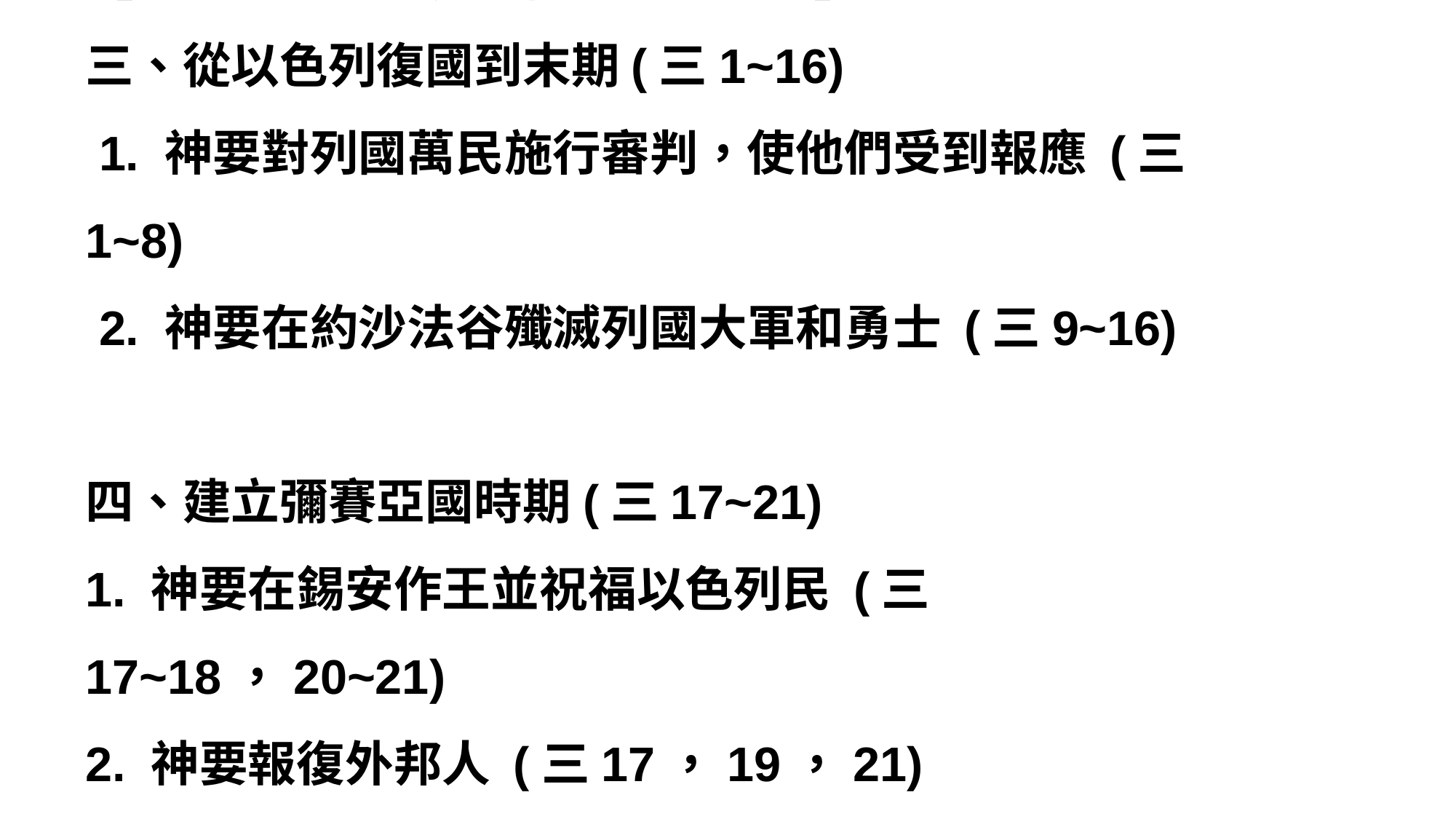

【耶和華的日子有四個不同的時期】
三、從以色列復國到末期(三1~16)
 1. 神要對列國萬民施行審判，使他們受到報應 (三1~8)
 2. 神要在約沙法谷殲滅列國大軍和勇士 (三9~16)

四、建立彌賽亞國時期(三17~21)
1. 神要在錫安作王並祝福以色列民 (三17~18，20~21)
2. 神要報復外邦人 (三17，19，21)